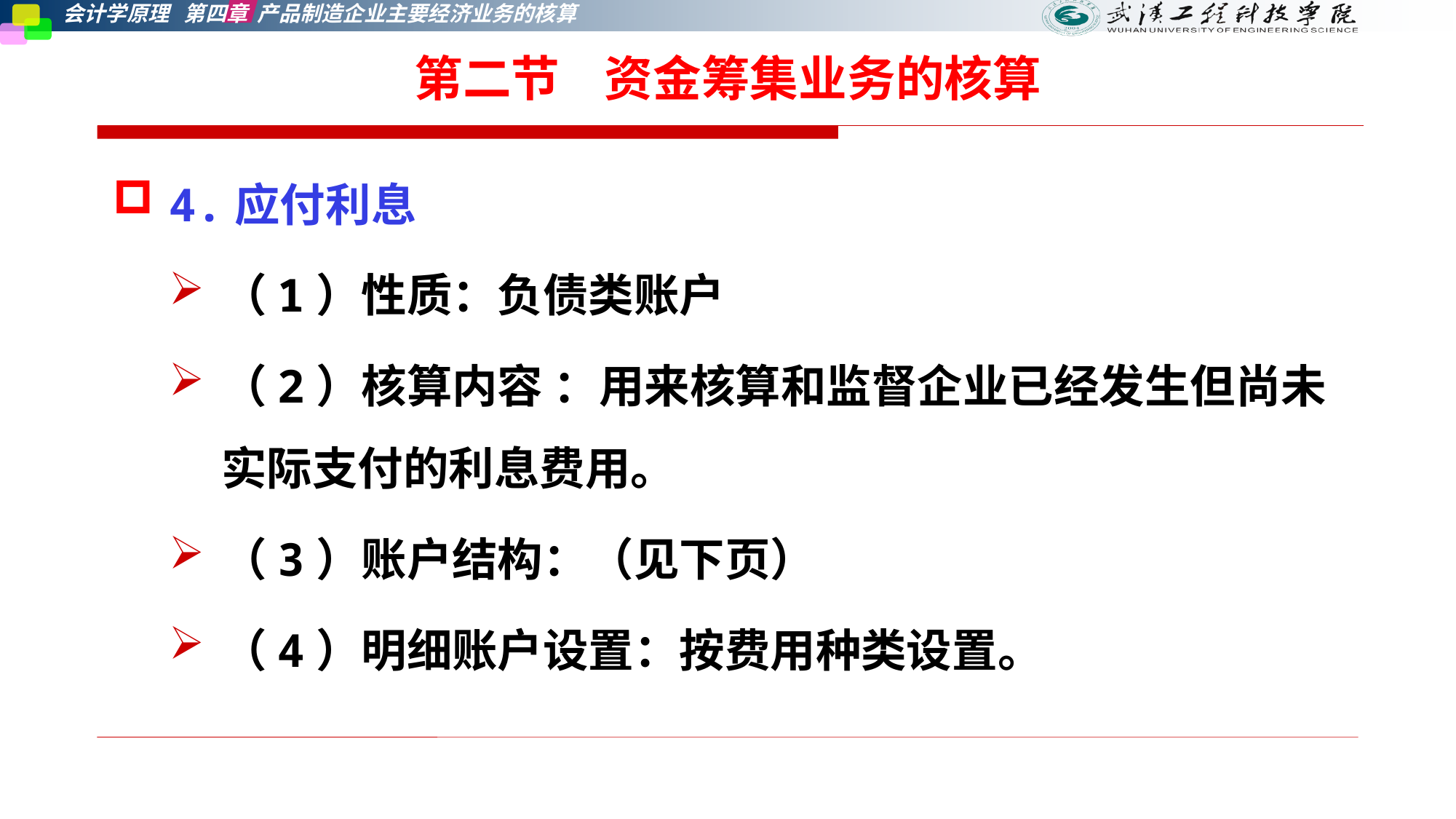

第二节    资金筹集业务的核算
4.应付利息
（1）性质：负债类账户
（2）核算内容 ：用来核算和监督企业已经发生但尚未实际支付的利息费用。
（3）账户结构：（见下页）
（4）明细账户设置：按费用种类设置。